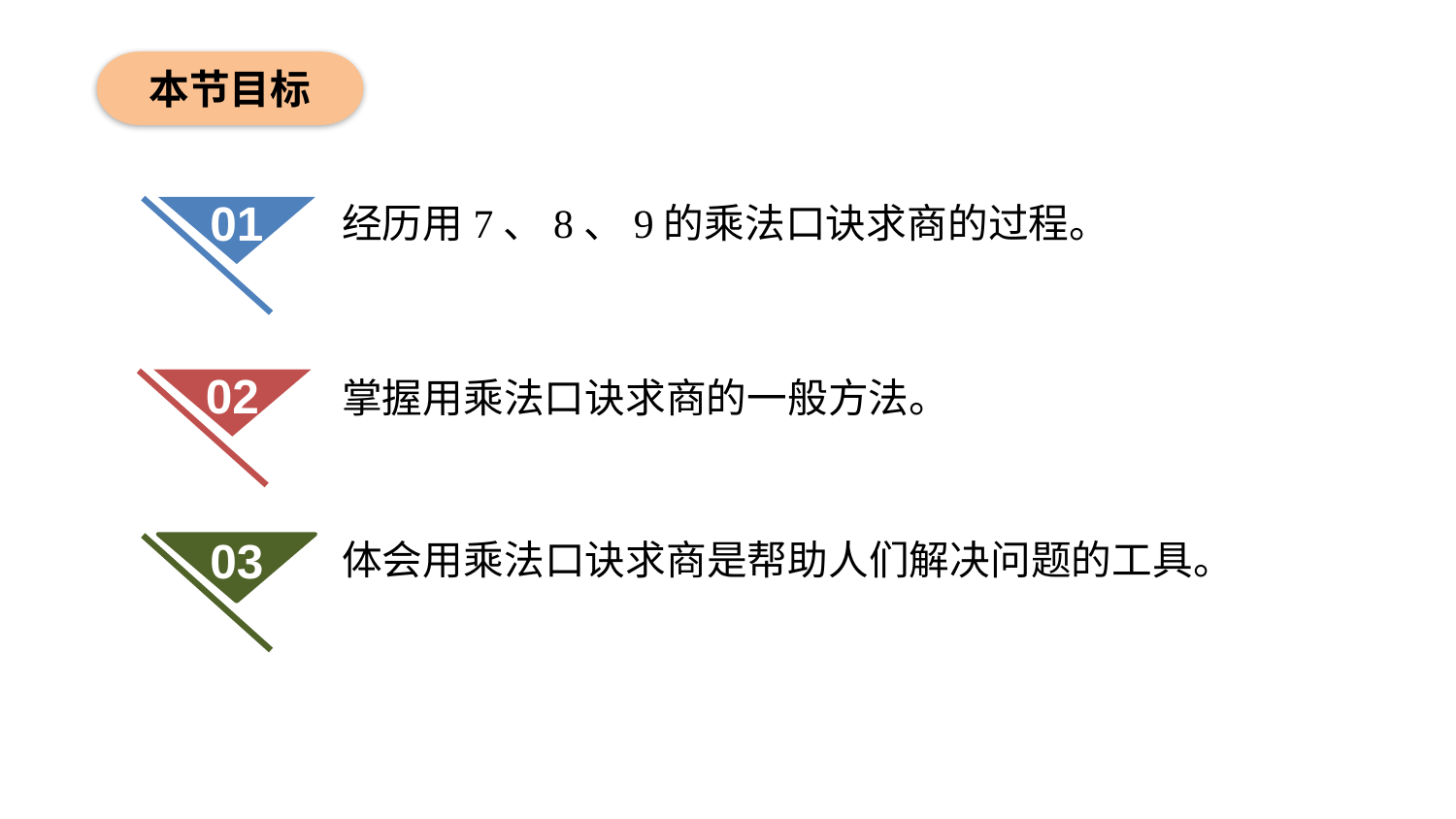

本节目标
经历用7、8、9的乘法口诀求商的过程。
01
掌握用乘法口诀求商的一般方法。
02
体会用乘法口诀求商是帮助人们解决问题的工具。
03